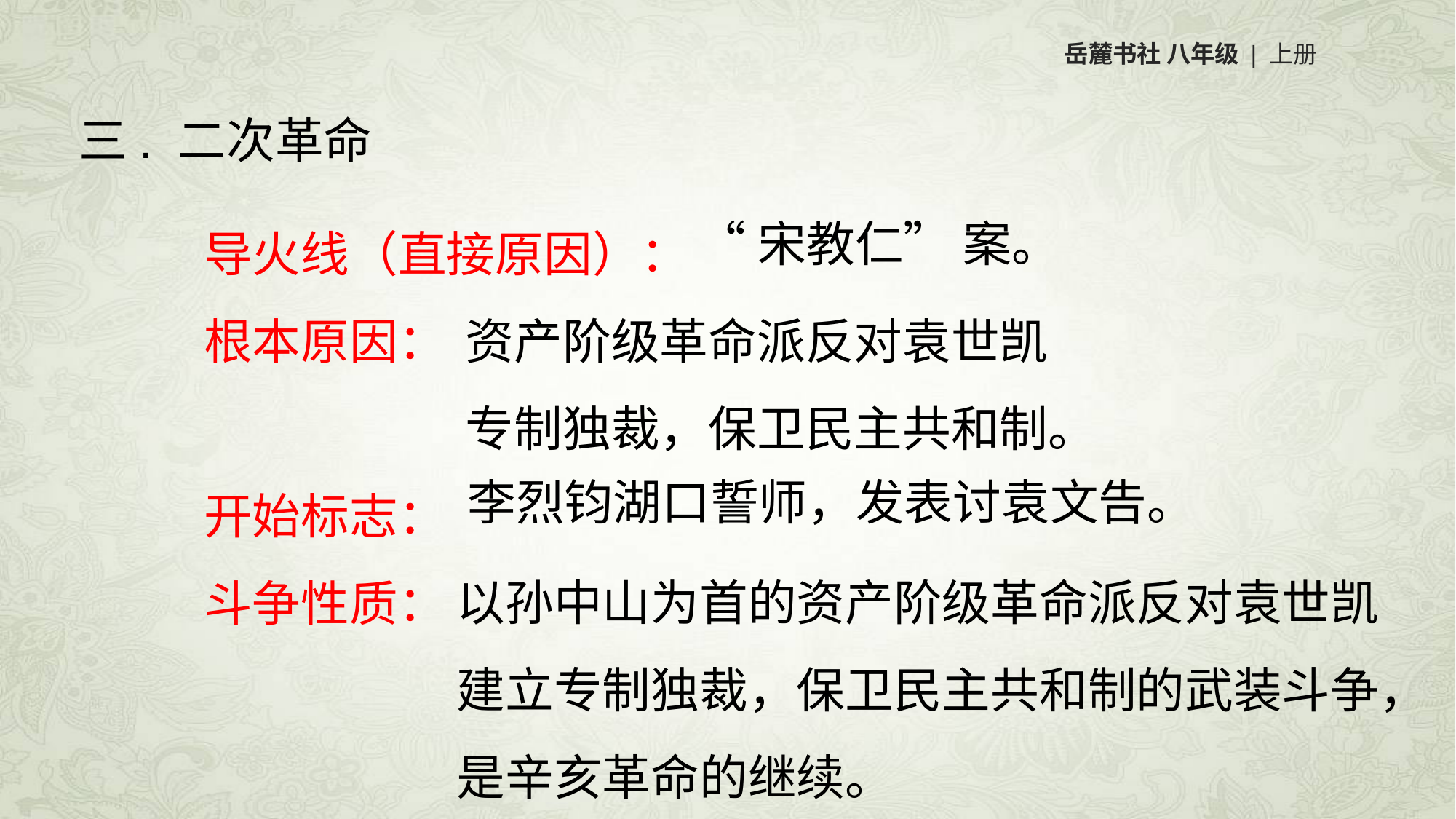

岳麓书社 八年级 | 上册
三. 二次革命
导火线（直接原因）：
根本原因：

开始标志：
斗争性质：
“宋教仁” 案。
资产阶级革命派反对袁世凯
专制独裁，保卫民主共和制。
李烈钧湖口誓师，发表讨袁文告。
以孙中山为首的资产阶级革命派反对袁世凯
建立专制独裁，保卫民主共和制的武装斗争，是辛亥革命的继续。